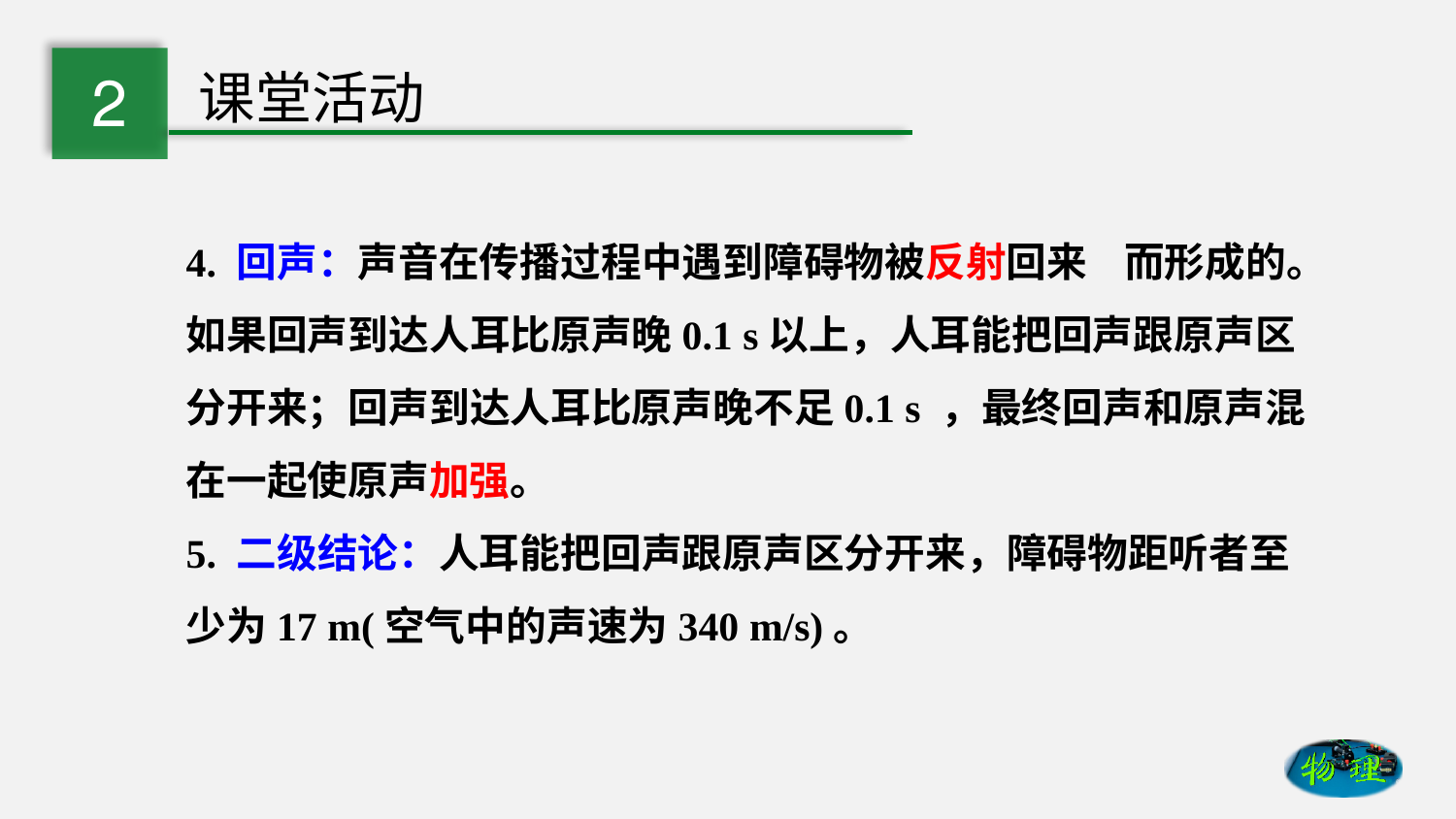

4. 回声：声音在传播过程中遇到障碍物被反射回来    而形成的。如果回声到达人耳比原声晚0.1 s以上，人耳能把回声跟原声区分开来；回声到达人耳比原声晚不足0.1 s ，最终回声和原声混在一起使原声加强。
5. 二级结论：人耳能把回声跟原声区分开来，障碍物距听者至少为17 m(空气中的声速为340 m/s)。